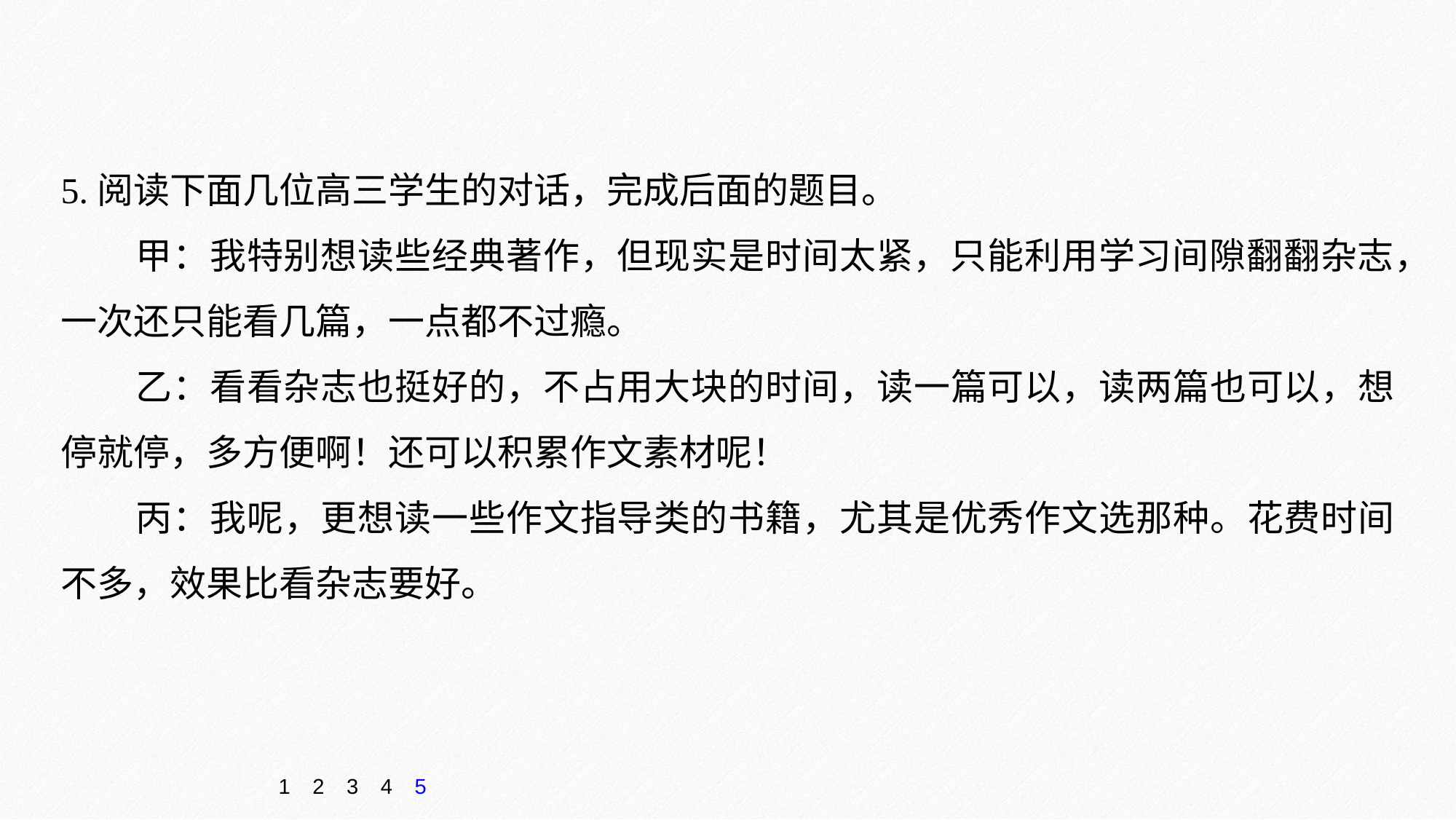

5.阅读下面几位高三学生的对话，完成后面的题目。
甲：我特别想读些经典著作，但现实是时间太紧，只能利用学习间隙翻翻杂志，一次还只能看几篇，一点都不过瘾。
乙：看看杂志也挺好的，不占用大块的时间，读一篇可以，读两篇也可以，想停就停，多方便啊！还可以积累作文素材呢！
丙：我呢，更想读一些作文指导类的书籍，尤其是优秀作文选那种。花费时间不多，效果比看杂志要好。
1
2
3
4
5